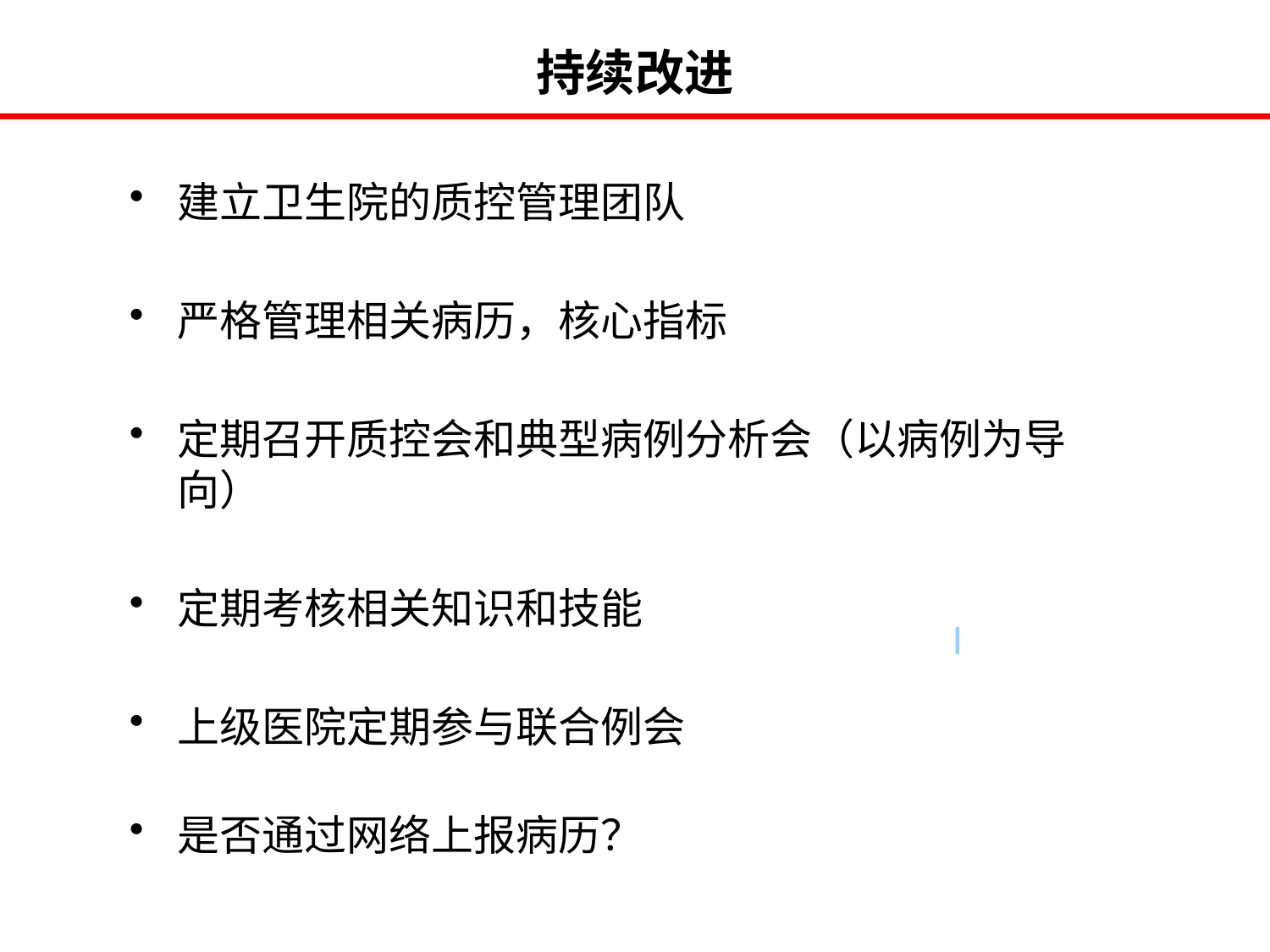

持续改进
建立卫生院的质控管理团队

严格管理相关病历，核心指标

定期召开质控会和典型病例分析会（以病例为导向）

定期考核相关知识和技能

上级医院定期参与联合例会

是否通过网络上报病历？